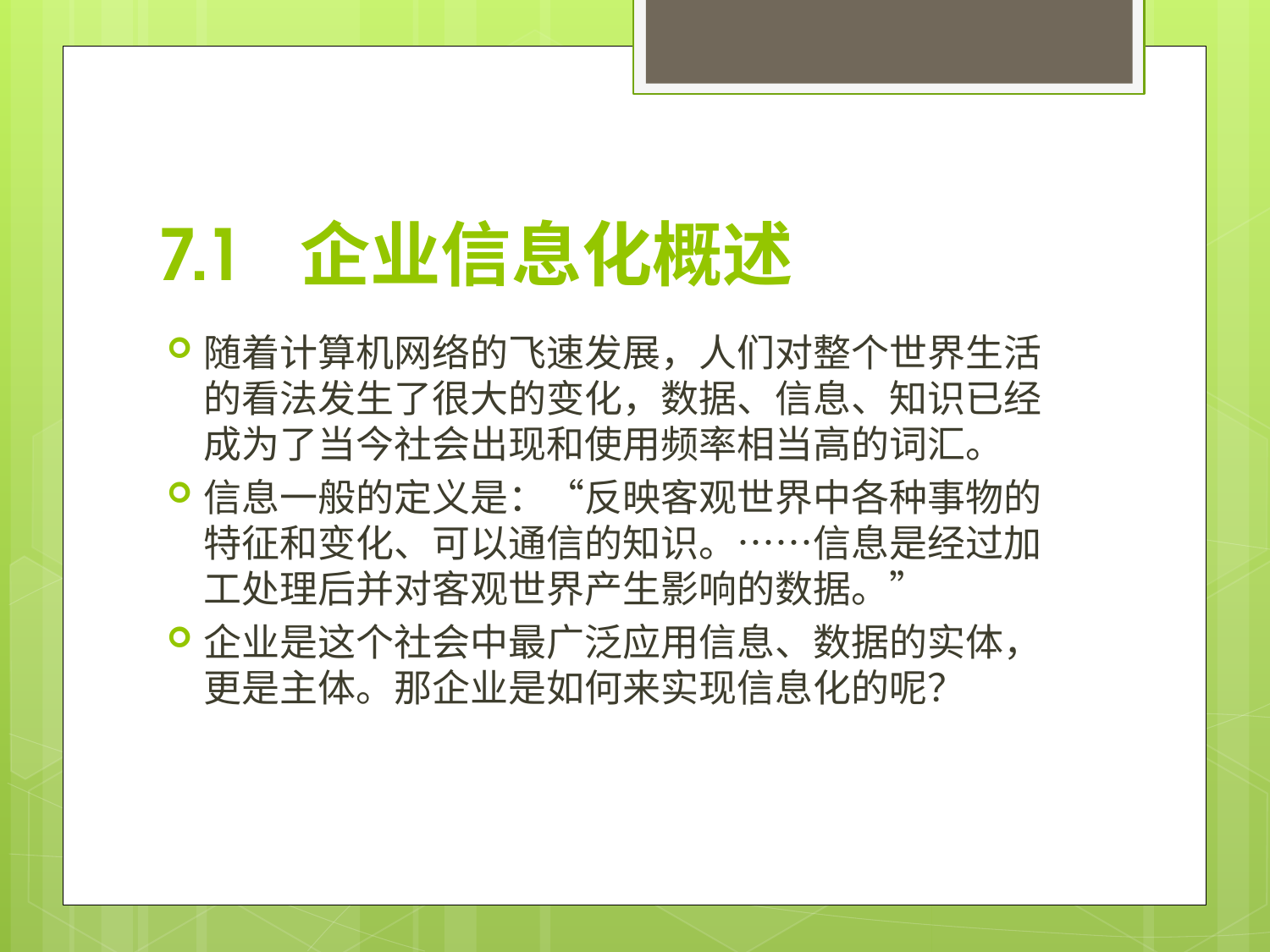

# 7.1  企业信息化概述
随着计算机网络的飞速发展，人们对整个世界生活的看法发生了很大的变化，数据、信息、知识已经成为了当今社会出现和使用频率相当高的词汇。
信息一般的定义是：“反映客观世界中各种事物的特征和变化、可以通信的知识。……信息是经过加工处理后并对客观世界产生影响的数据。”
企业是这个社会中最广泛应用信息、数据的实体，更是主体。那企业是如何来实现信息化的呢？